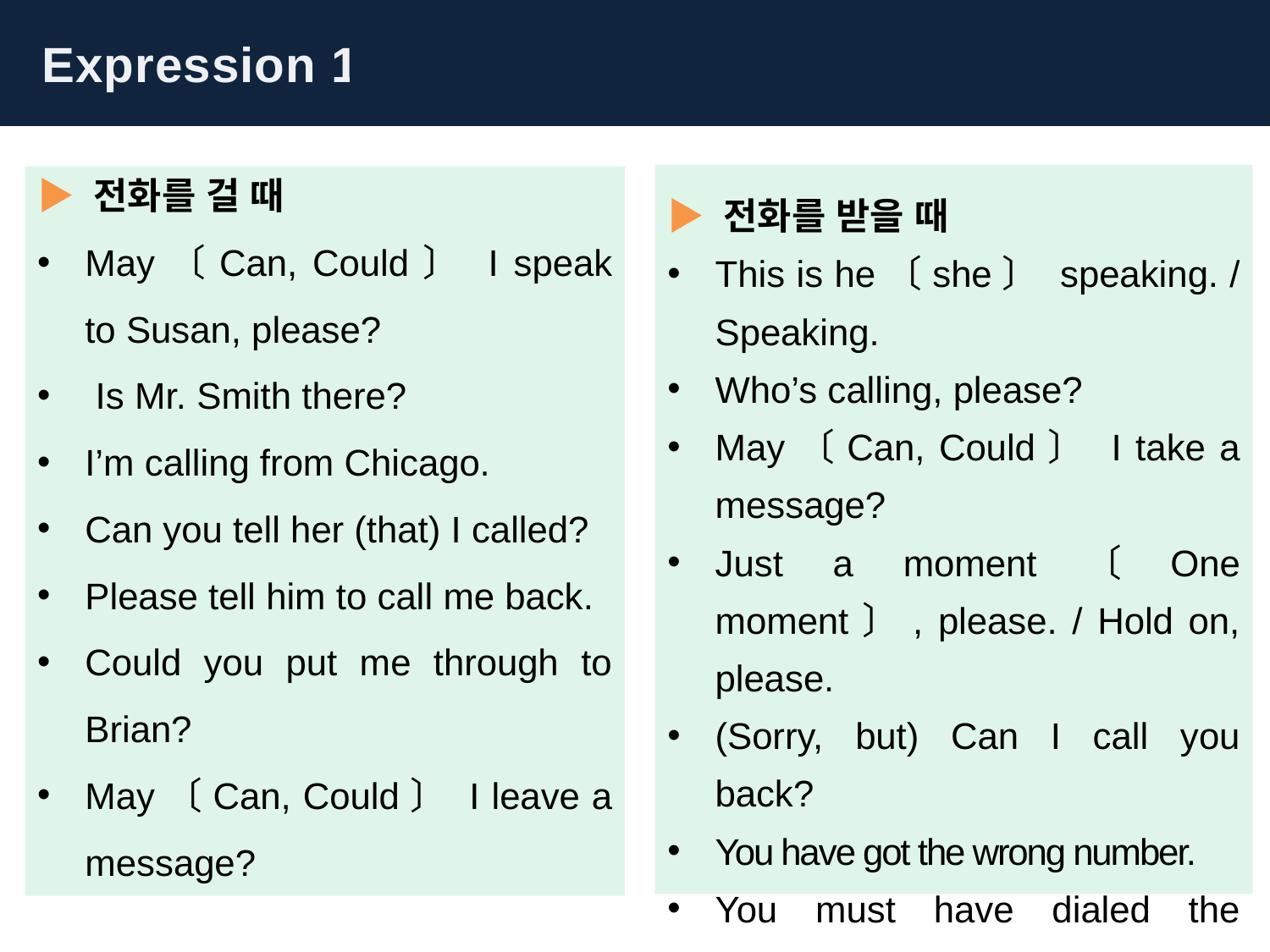

Expression 1
▶ 전화를 받을 때
This is he〔she〕 speaking. / Speaking.
Who’s calling, please?
May〔Can, Could〕 I take a message?
Just a moment〔One moment〕, please. / Hold on, please.
(Sorry, but) Can I call you back?
You have got the wrong number.
You must have dialed the wrong number.
▶ 전화를 걸 때
May〔Can, Could〕 I speak to Susan, please?
 Is Mr. Smith there?
I’m calling from Chicago.
Can you tell her (that) I called?
Please tell him to call me back.
Could you put me through to Brian?
May〔Can, Could〕 I leave a message?